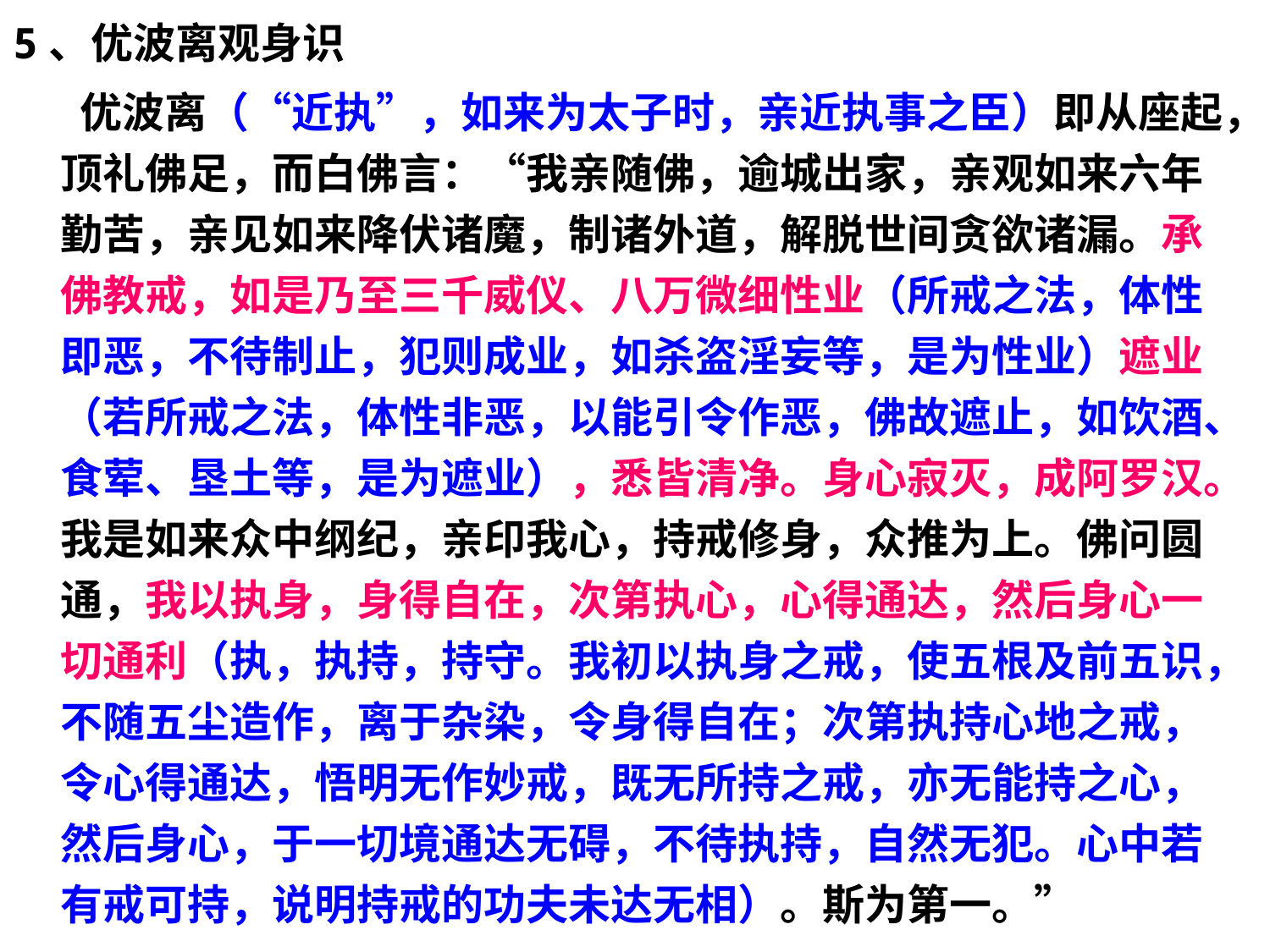

5、优波离观身识
      优波离（“近执”，如来为太子时，亲近执事之臣）即从座起，顶礼佛足，而白佛言：“我亲随佛，逾城出家，亲观如来六年勤苦，亲见如来降伏诸魔，制诸外道，解脱世间贪欲诸漏。承佛教戒，如是乃至三千威仪、八万微细性业（所戒之法，体性即恶，不待制止，犯则成业，如杀盗淫妄等，是为性业）遮业（若所戒之法，体性非恶，以能引令作恶，佛故遮止，如饮酒、食荤、垦土等，是为遮业），悉皆清净。身心寂灭，成阿罗汉。我是如来众中纲纪，亲印我心，持戒修身，众推为上。佛问圆通，我以执身，身得自在，次第执心，心得通达，然后身心一切通利（执，执持，持守。我初以执身之戒，使五根及前五识，不随五尘造作，离于杂染，令身得自在；次第执持心地之戒，令心得通达，悟明无作妙戒，既无所持之戒，亦无能持之心，然后身心，于一切境通达无碍，不待执持，自然无犯。心中若有戒可持，说明持戒的功夫未达无相）。斯为第一。”